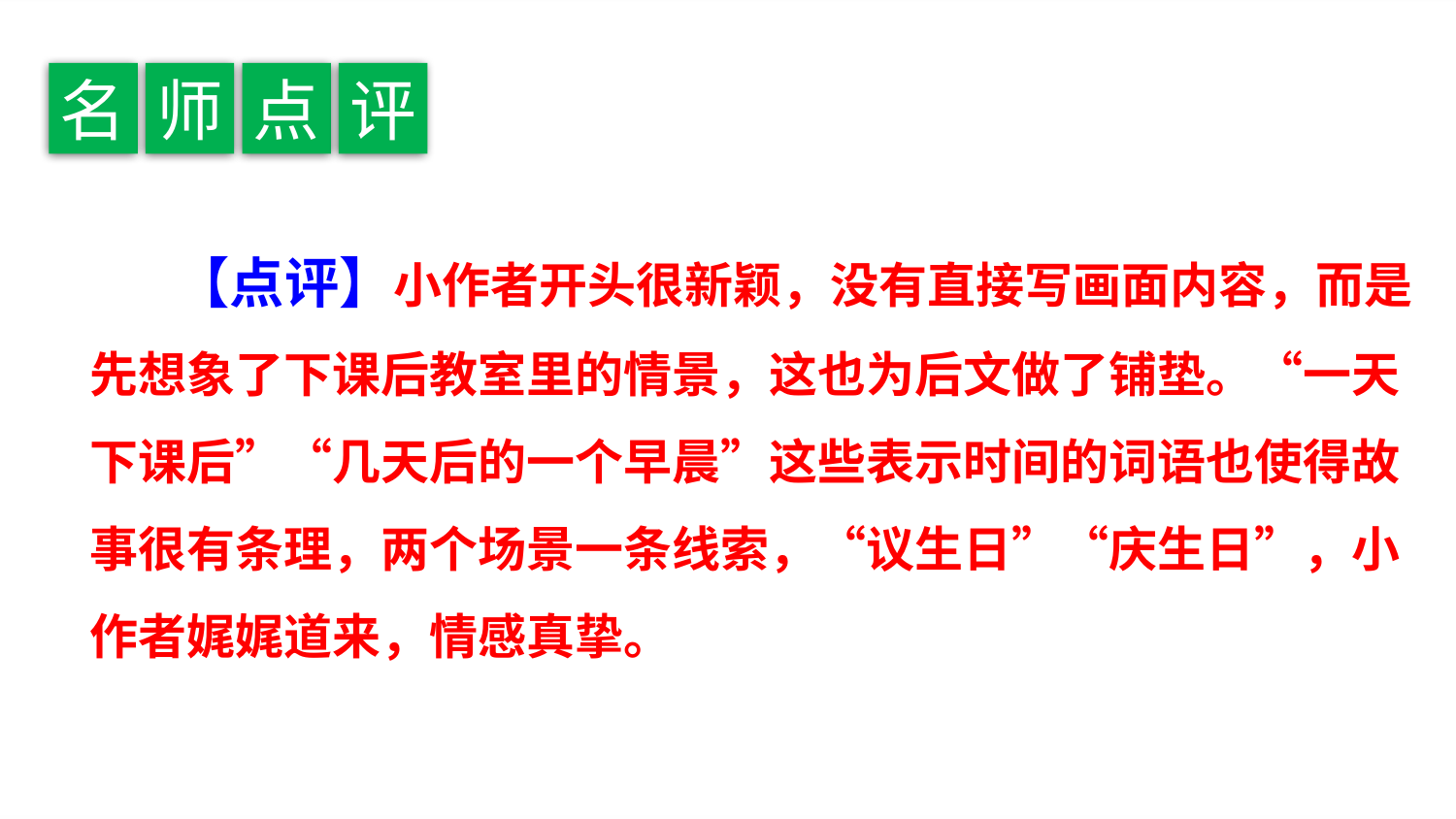

名
师
点
评
      【点评】小作者开头很新颖，没有直接写画面内容，而是先想象了下课后教室里的情景，这也为后文做了铺垫。“一天下课后”“几天后的一个早晨”这些表示时间的词语也使得故事很有条理，两个场景一条线索，“议生日”“庆生日”，小作者娓娓道来，情感真挚。